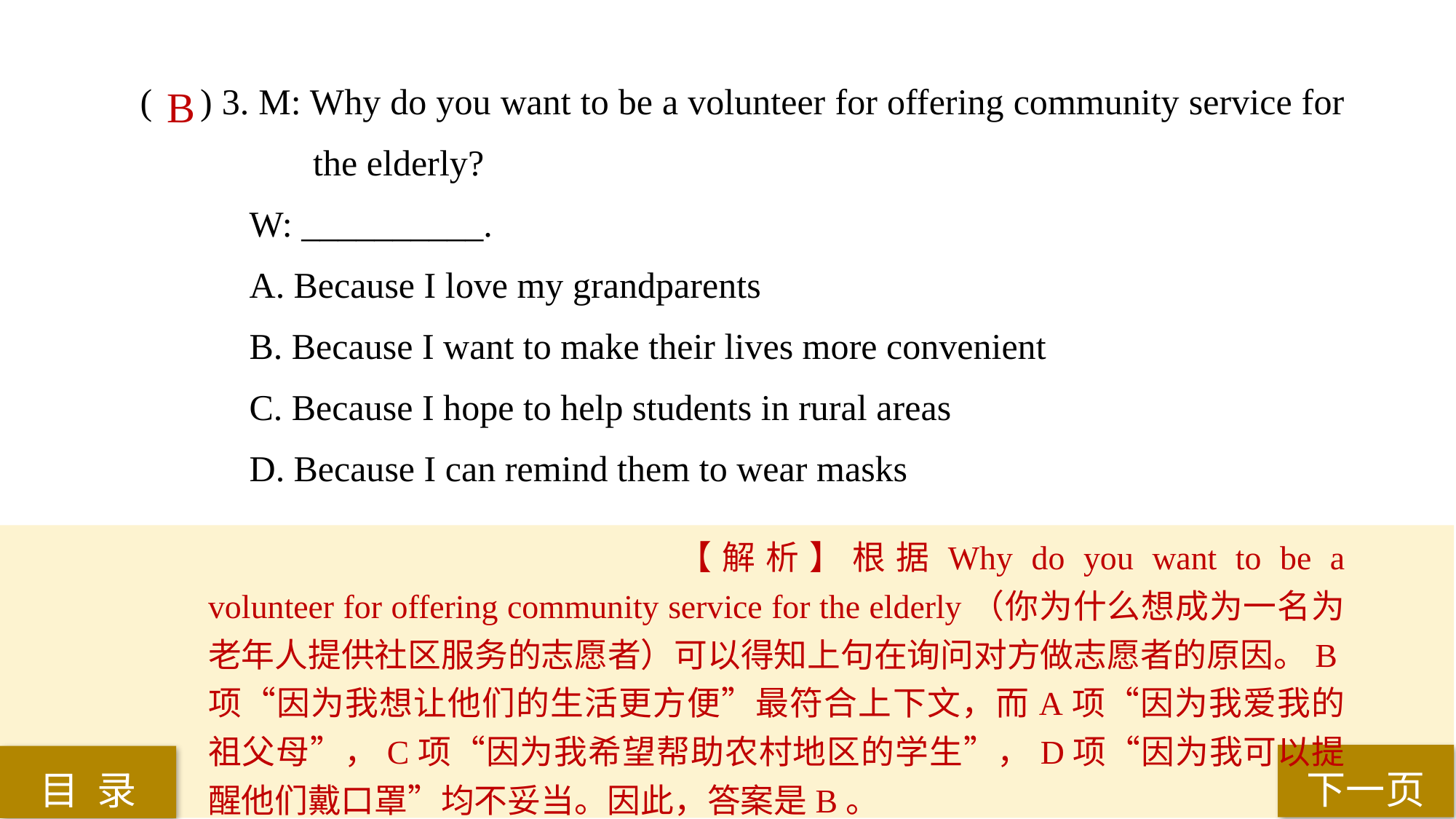

(     ) 3. M: Why do you want to be a volunteer for offering community service for 	       the elderly?
W: __________.
A. Because I love my grandparents
B. Because I want to make their lives more convenient
C. Because I hope to help students in rural areas
D. Because I can remind them to wear masks
 B
【解析】根据Why do you want to be a volunteer for offering community service for the elderly（你为什么想成为一名为老年人提供社区服务的志愿者）可以得知上句在询问对方做志愿者的原因。B项“因为我想让他们的生活更方便”最符合上下文，而A项“因为我爱我的祖父母”，C项“因为我希望帮助农村地区的学生”，D项“因为我可以提醒他们戴口罩”均不妥当。因此，答案是B。